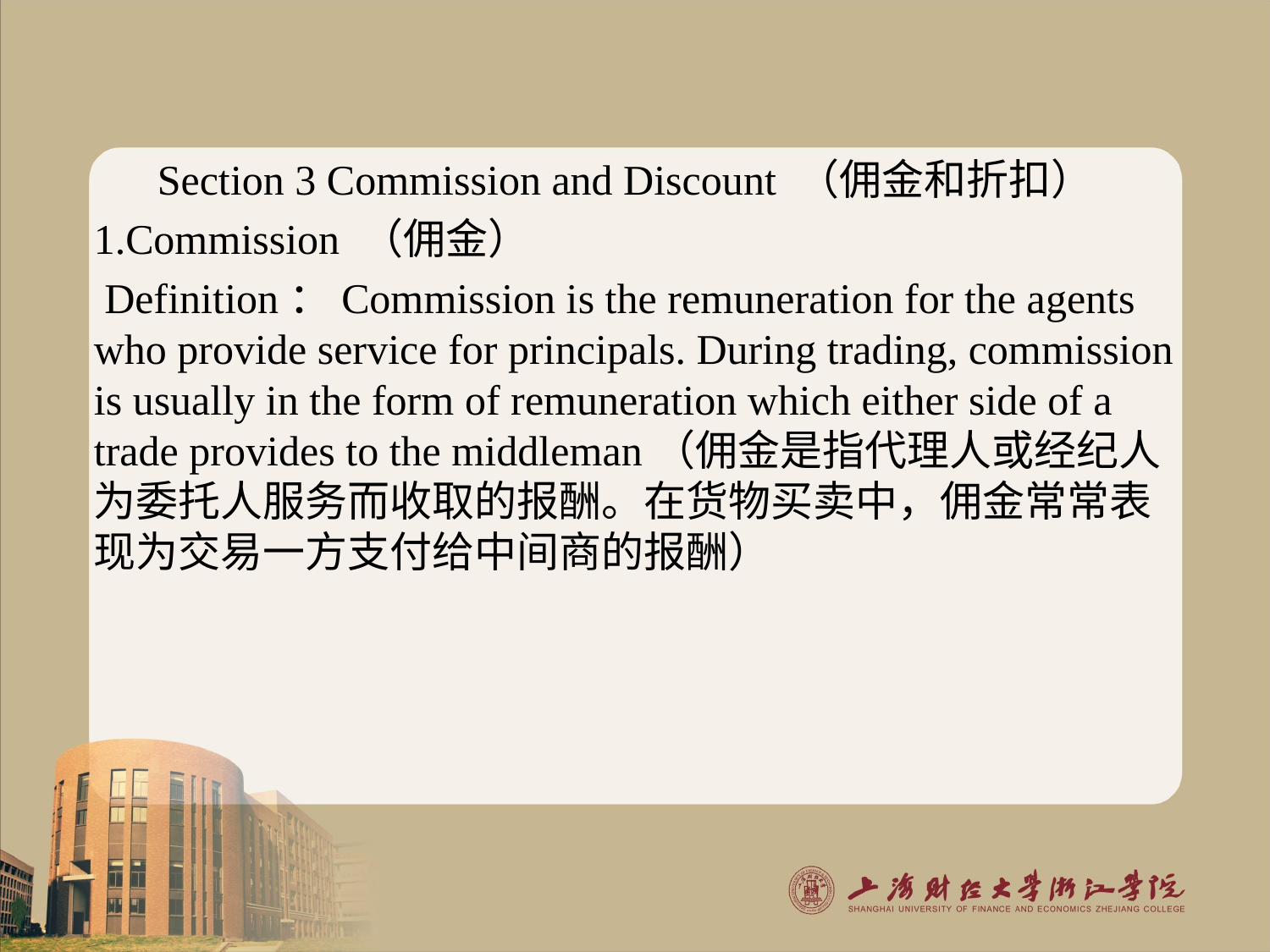

#
      Section 3 Commission and Discount （佣金和折扣）
1.Commission （佣金）
 Definition：Commission is the remuneration for the agents who provide service for principals. During trading, commission is usually in the form of remuneration which either side of a trade provides to the middleman（佣金是指代理人或经纪人为委托人服务而收取的报酬。在货物买卖中，佣金常常表现为交易一方支付给中间商的报酬）